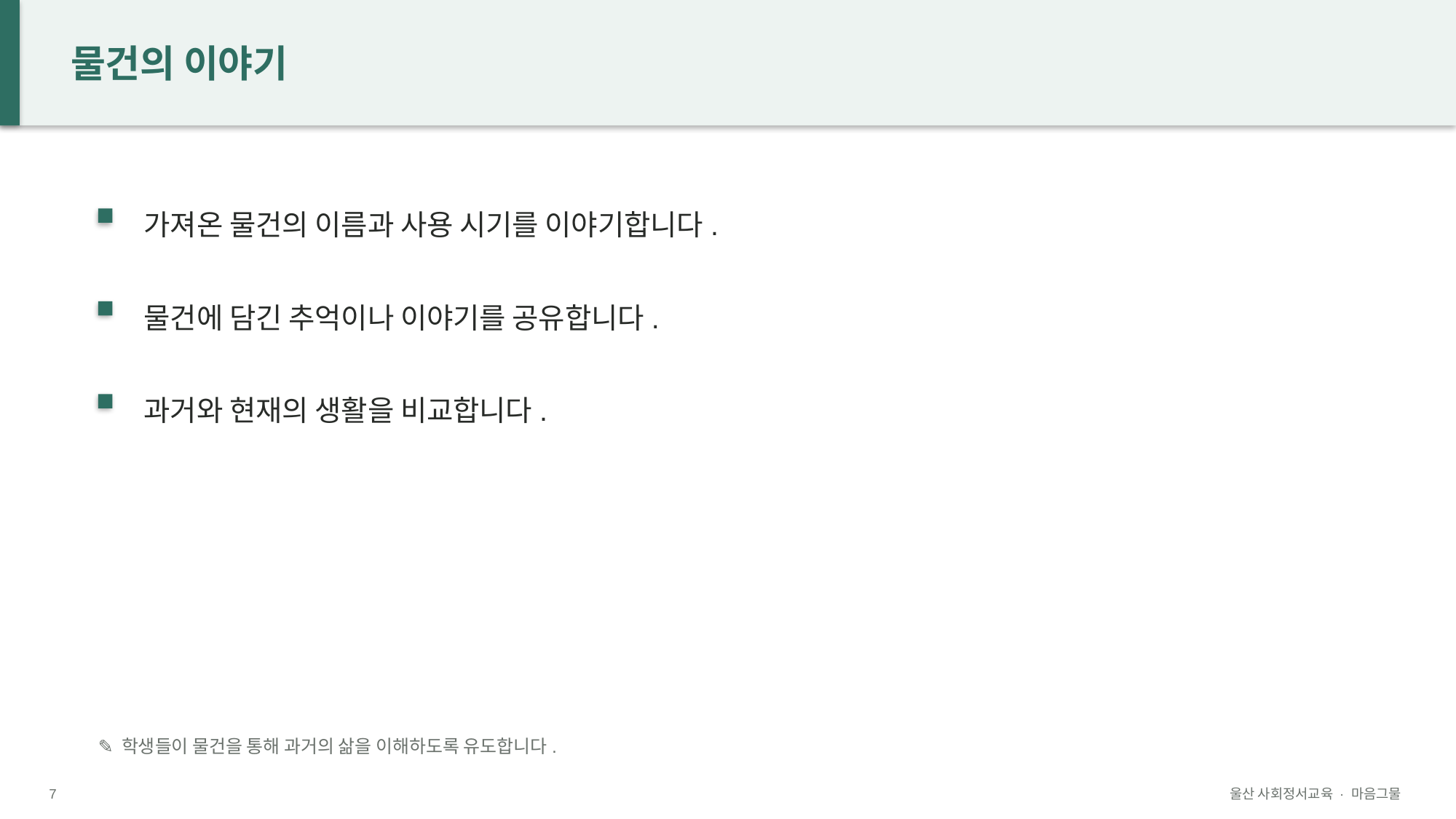

물건의 이야기
가져온 물건의 이름과 사용 시기를 이야기합니다.

물건에 담긴 추억이나 이야기를 공유합니다.

과거와 현재의 생활을 비교합니다.

✎ 학생들이 물건을 통해 과거의 삶을 이해하도록 유도합니다.
7
울산 사회정서교육 · 마음그물